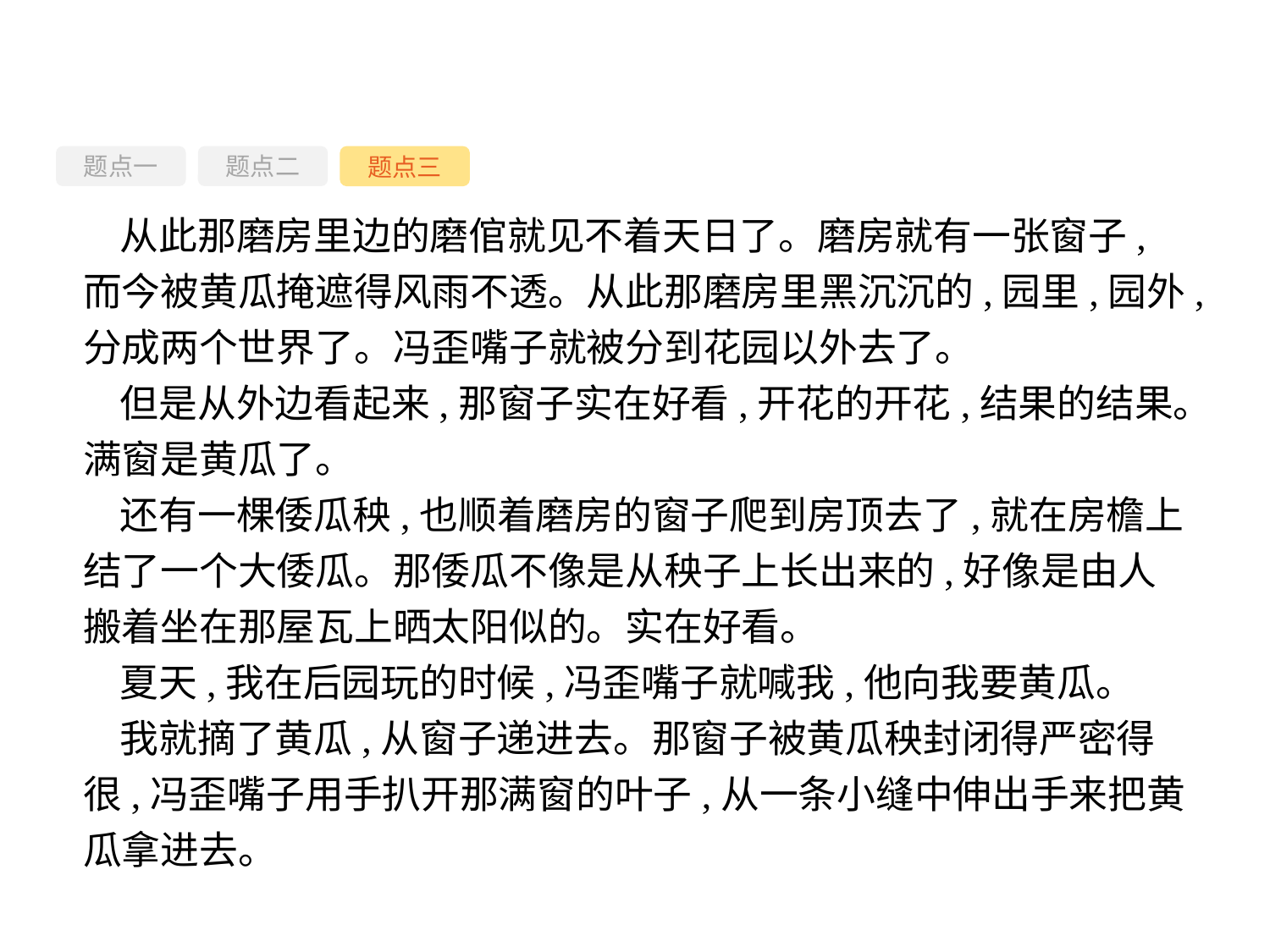

题点一
题点三
题点二
从此那磨房里边的磨倌就见不着天日了。磨房就有一张窗子,而今被黄瓜掩遮得风雨不透。从此那磨房里黑沉沉的,园里,园外,分成两个世界了。冯歪嘴子就被分到花园以外去了。
但是从外边看起来,那窗子实在好看,开花的开花,结果的结果。满窗是黄瓜了。
还有一棵倭瓜秧,也顺着磨房的窗子爬到房顶去了,就在房檐上结了一个大倭瓜。那倭瓜不像是从秧子上长出来的,好像是由人搬着坐在那屋瓦上晒太阳似的。实在好看。
夏天,我在后园玩的时候,冯歪嘴子就喊我,他向我要黄瓜。
我就摘了黄瓜,从窗子递进去。那窗子被黄瓜秧封闭得严密得很,冯歪嘴子用手扒开那满窗的叶子,从一条小缝中伸出手来把黄瓜拿进去。
-117-